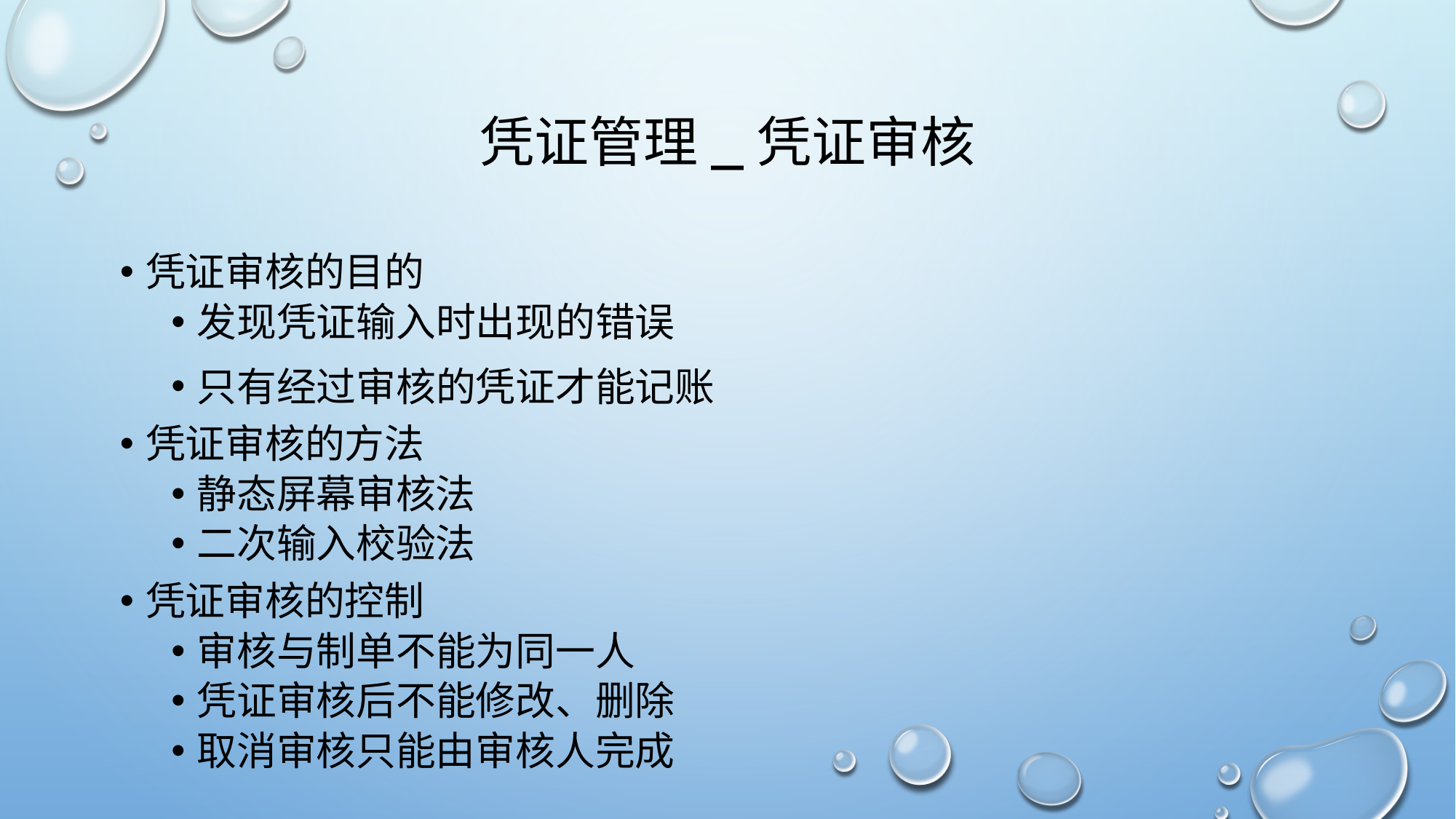

# 凭证管理_凭证审核
凭证审核的目的
发现凭证输入时出现的错误
只有经过审核的凭证才能记账
凭证审核的方法
静态屏幕审核法
二次输入校验法
凭证审核的控制
审核与制单不能为同一人
凭证审核后不能修改、删除
取消审核只能由审核人完成